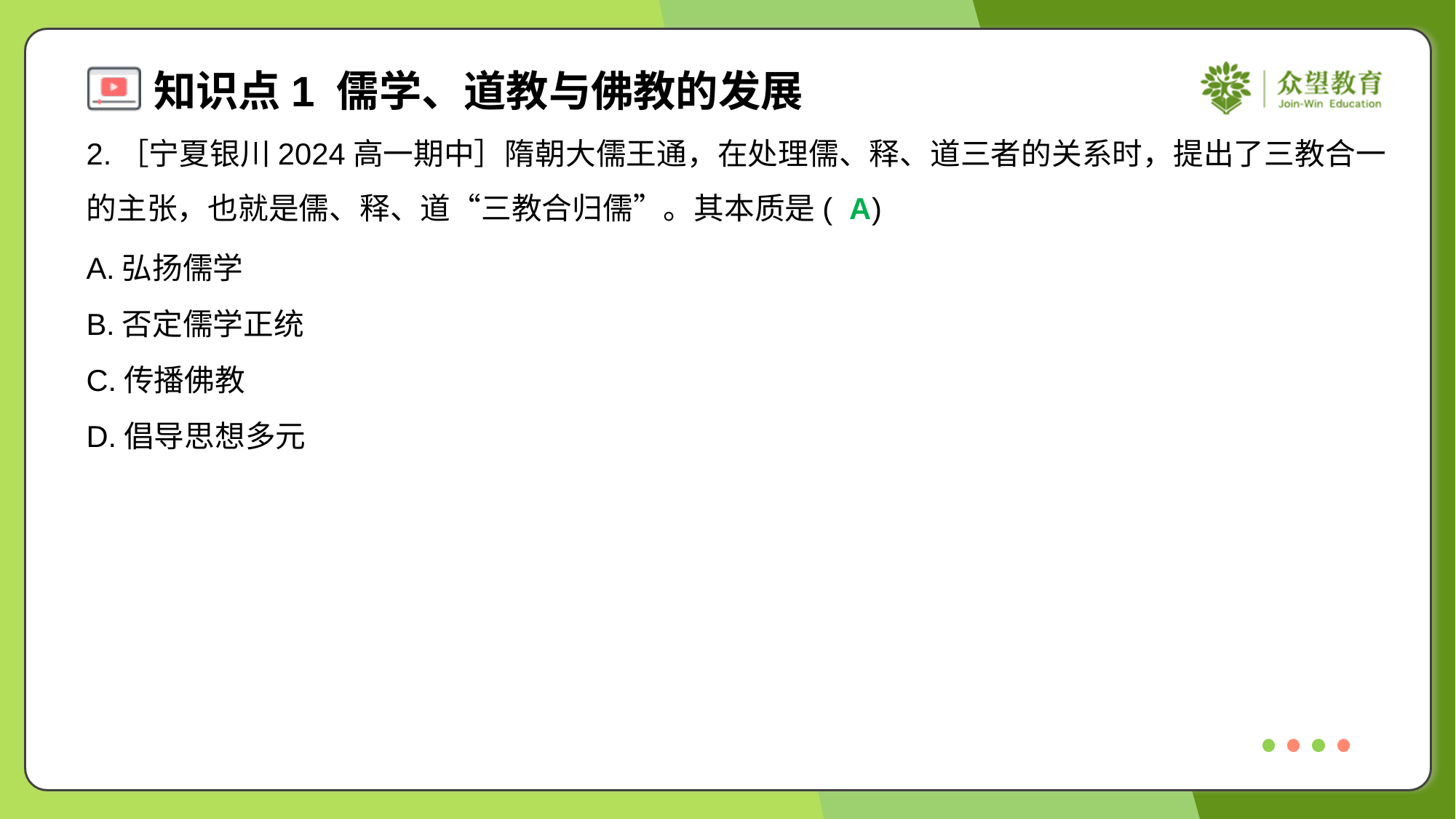

2.［宁夏银川2024高一期中］隋朝大儒王通，在处理儒、释、道三者的关系时，提出了三教合一
的主张，也就是儒、释、道“三教合归儒”。其本质是(     )
A
A.弘扬儒学
B.否定儒学正统
C.传播佛教
D.倡导思想多元